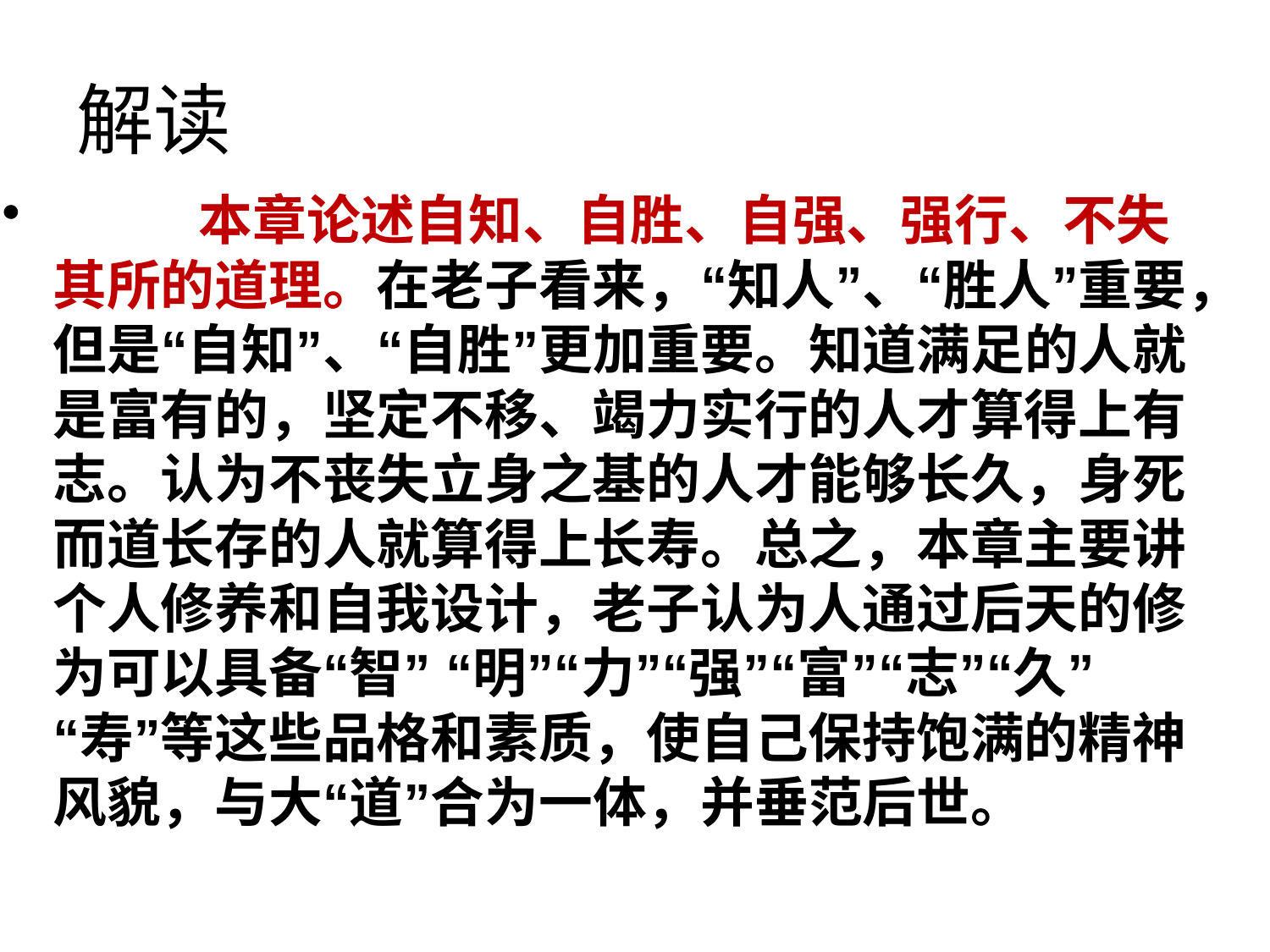

# 解读
         本章论述自知、自胜、自强、强行、不失其所的道理。在老子看来，“知人”、“胜人”重要，但是“自知”、“自胜”更加重要。知道满足的人就是富有的，坚定不移、竭力实行的人才算得上有志。认为不丧失立身之基的人才能够长久，身死而道长存的人就算得上长寿。总之，本章主要讲个人修养和自我设计，老子认为人通过后天的修为可以具备“智” “明”“力”“强”“富”“志”“久” “寿”等这些品格和素质，使自己保持饱满的精神风貌，与大“道”合为一体，并垂范后世。